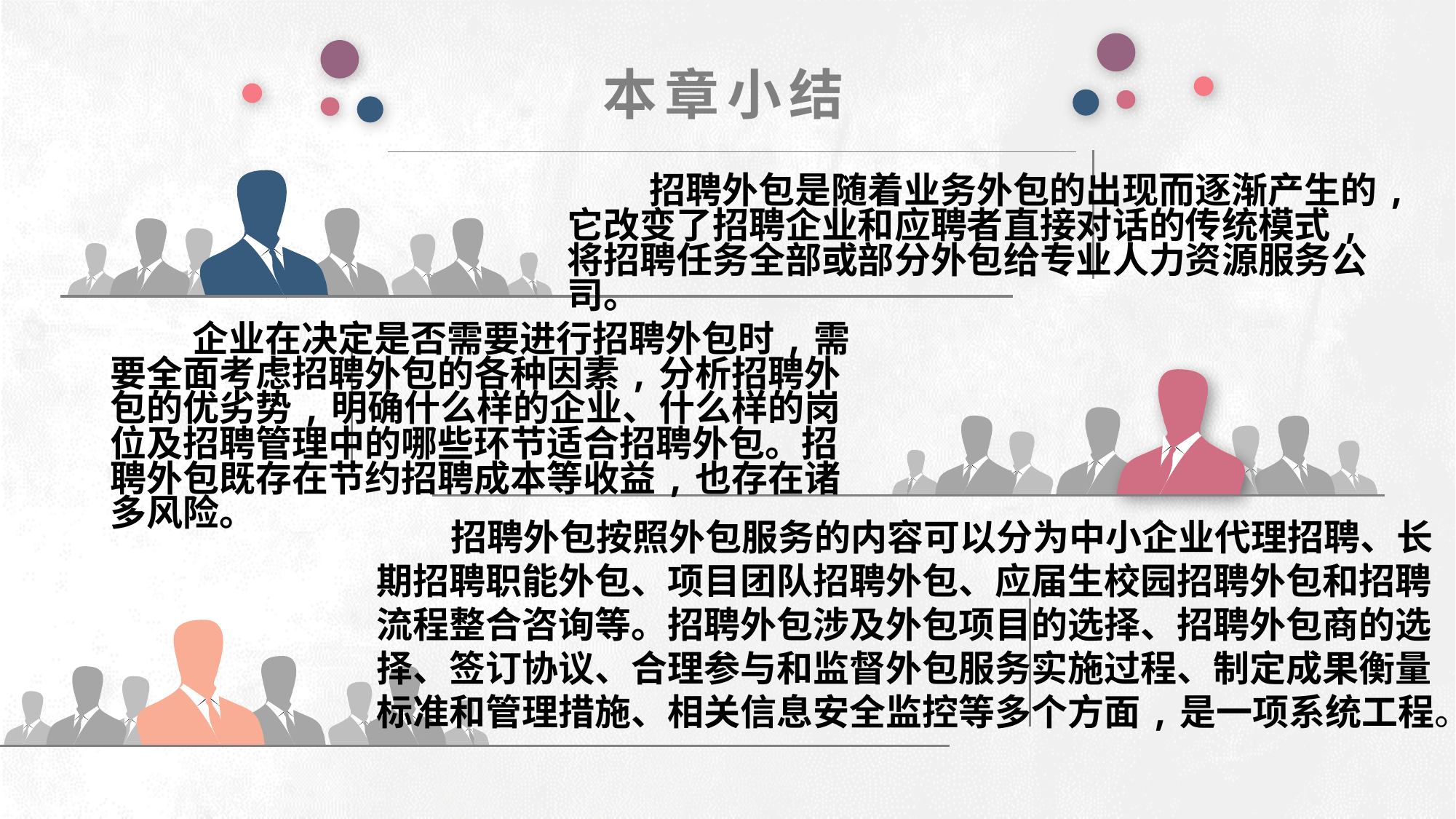

本章小结

         招聘外包是随着业务外包的出现而逐渐产生的,它改变了招聘企业和应聘者直接对话的传统模式,将招聘任务全部或部分外包给专业人力资源服务公司。
e7d195523061f1c0deeec63e560781cfd59afb0ea006f2a87ABB68BF51EA6619813959095094C18C62A12F549504892A4AAA8C1554C6663626E05CA27F281A14E6983772AFC3FB97135759321DEA3D70CCCB10945EC5A0322096E752803368C2184698845E3CCD6DB7F651295A8E4F3FDC19EA64A2B4A4AC1434B55AAE41CF0BF61B375C23F3039959E085EE760725AA
         企业在决定是否需要进行招聘外包时,需要全面考虑招聘外包的各种因素,分析招聘外包的优劣势,明确什么样的企业、什么样的岗位及招聘管理中的哪些环节适合招聘外包。招聘外包既存在节约招聘成本等收益,也存在诸多风险。

        招聘外包按照外包服务的内容可以分为中小企业代理招聘、长期招聘职能外包、项目团队招聘外包、应届生校园招聘外包和招聘流程整合咨询等。招聘外包涉及外包项目的选择、招聘外包商的选择、签订协议、合理参与和监督外包服务实施过程、制定成果衡量标准和管理措施、相关信息安全监控等多个方面,是一项系统工程。